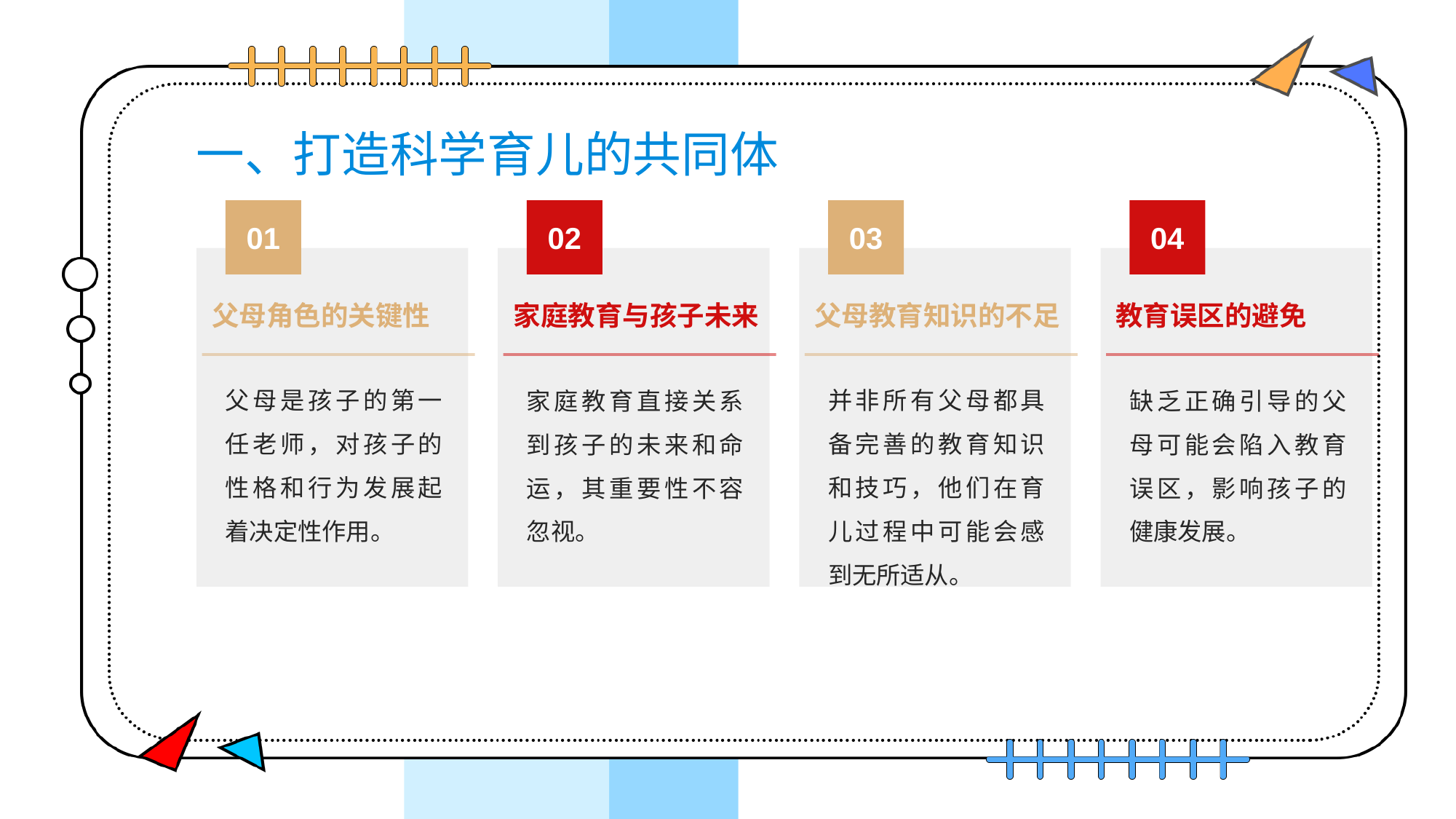

# 一、打造科学育儿的共同体
01
02
03
04

父母角色的关键性
父母教育知识的不足
家庭教育与孩子未来
教育误区的避免
父母是孩子的第一任老师，对孩子的性格和行为发展起着决定性作用。
并非所有父母都具备完善的教育知识和技巧，他们在育儿过程中可能会感到无所适从。
家庭教育直接关系到孩子的未来和命运，其重要性不容忽视。
缺乏正确引导的父母可能会陷入教育误区，影响孩子的健康发展。